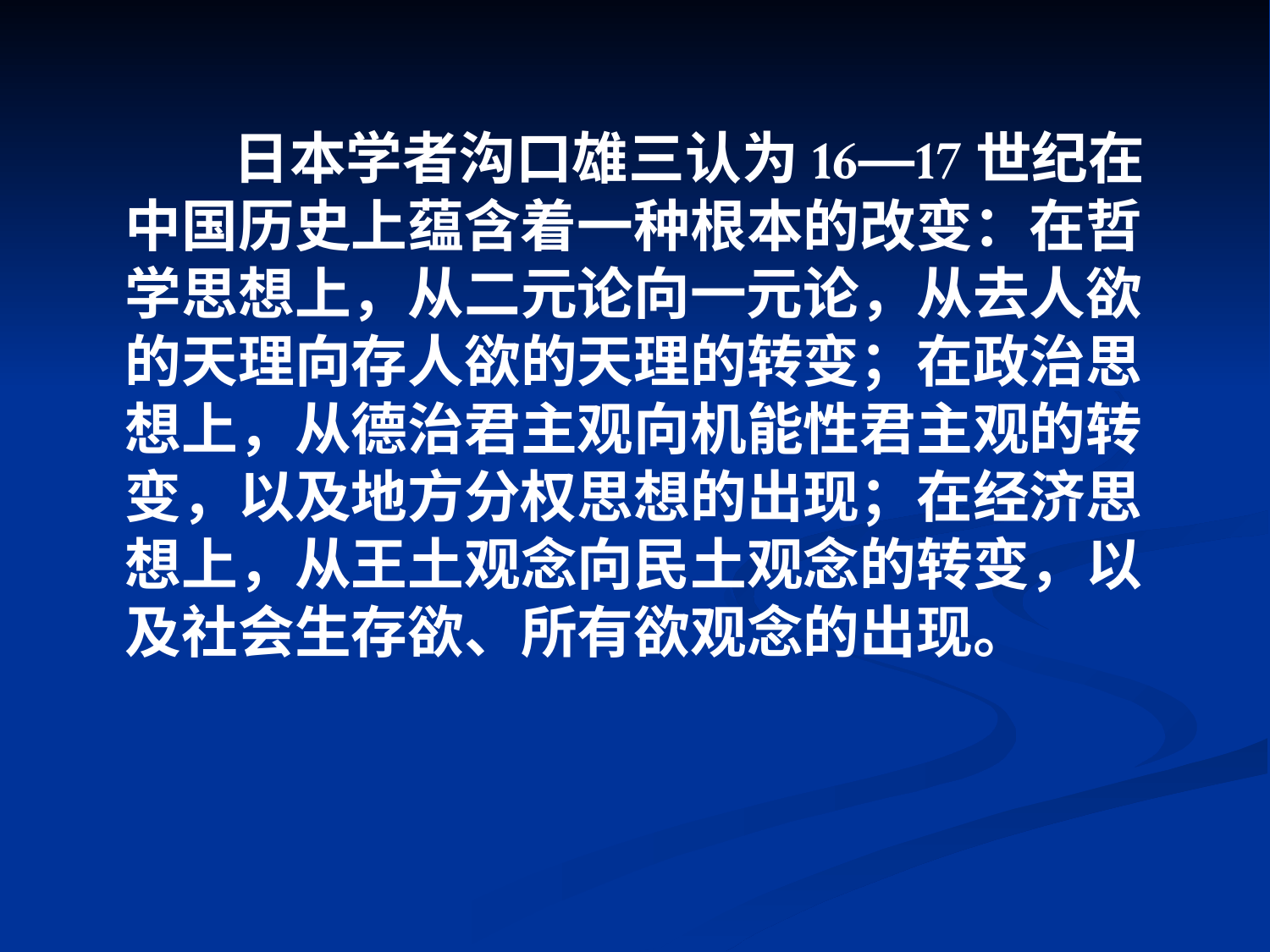

日本学者沟口雄三认为16—17世纪在中国历史上蕴含着一种根本的改变：在哲学思想上，从二元论向一元论，从去人欲的天理向存人欲的天理的转变；在政治思想上，从德治君主观向机能性君主观的转变，以及地方分权思想的出现；在经济思想上，从王土观念向民土观念的转变，以及社会生存欲、所有欲观念的出现。